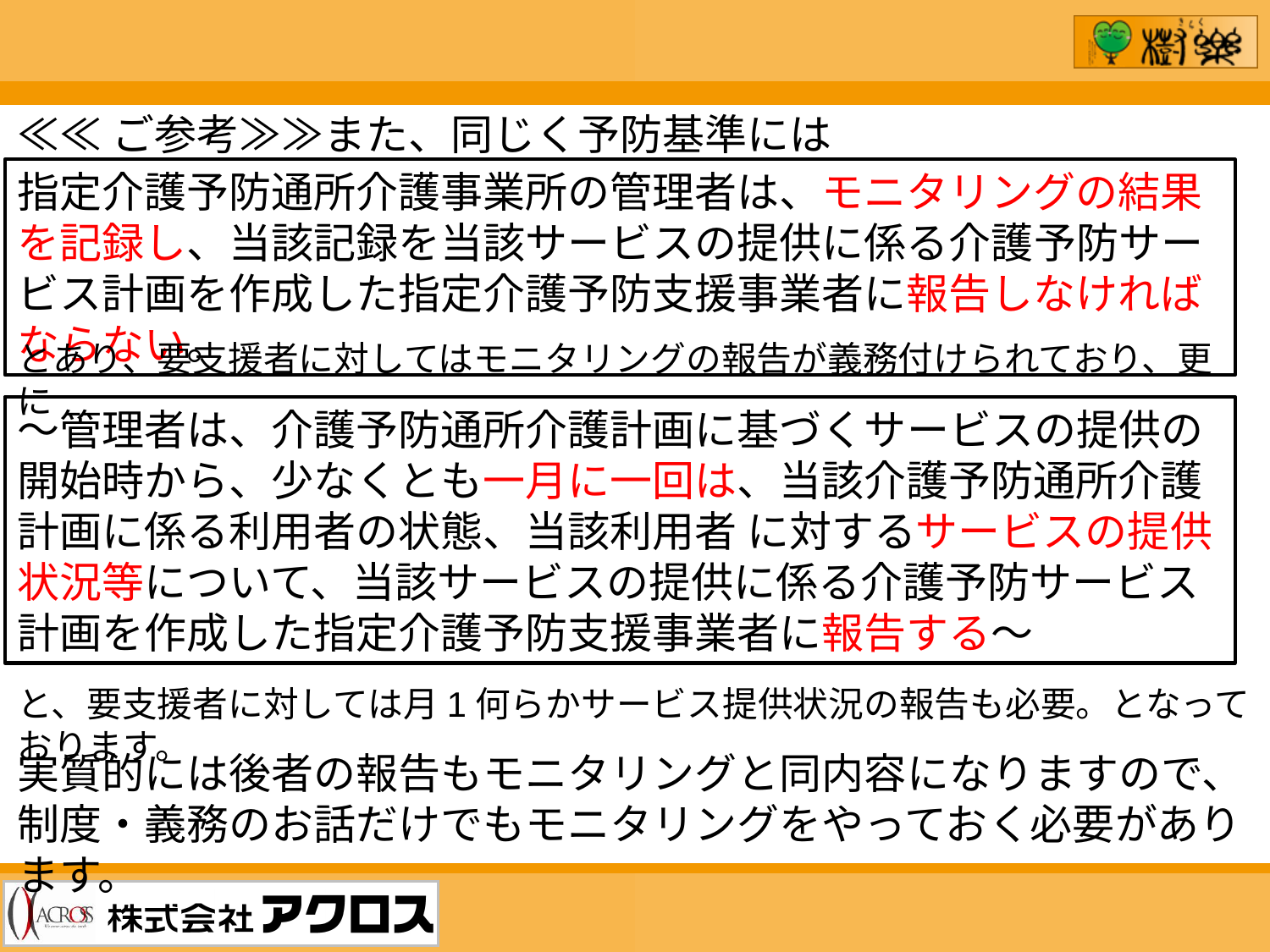

≪≪ご参考≫≫また、同じく予防基準には
指定介護予防通所介護事業所の管理者は、モニタリングの結果を記録し、当該記録を当該サービスの提供に係る介護予防サービス計画を作成した指定介護予防支援事業者に報告しなければならない。
とあり、要支援者に対してはモニタリングの報告が義務付けられており、更に
～管理者は、介護予防通所介護計画に基づくサービスの提供の開始時から、少なくとも一月に一回は、当該介護予防通所介護計画に係る利用者の状態、当該利用者 に対するサービスの提供状況等について、当該サービスの提供に係る介護予防サービス計画を作成した指定介護予防支援事業者に報告する～
と、要支援者に対しては月1何らかサービス提供状況の報告も必要。となっております。
実質的には後者の報告もモニタリングと同内容になりますので、制度・義務のお話だけでもモニタリングをやっておく必要があります。